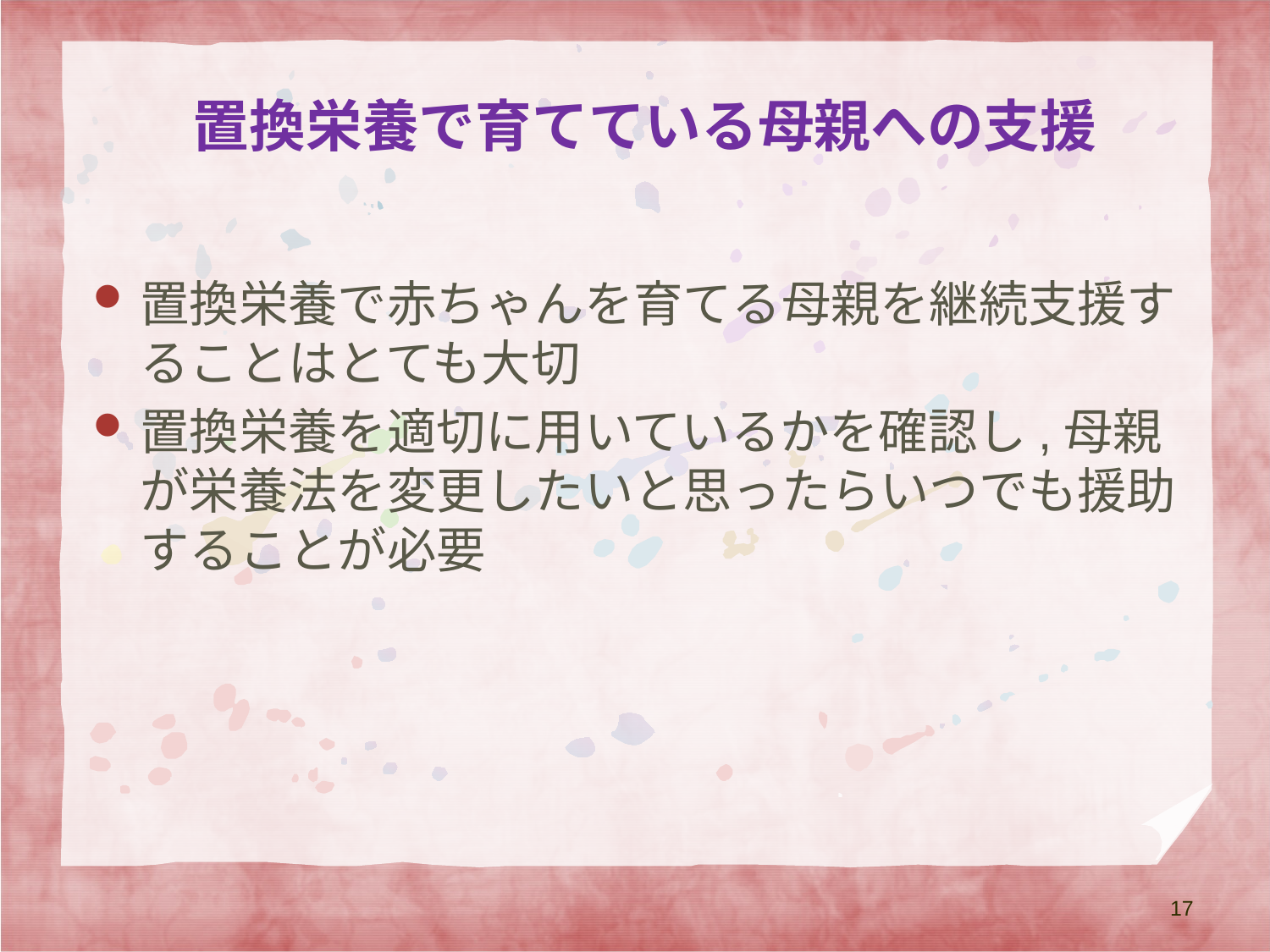

置換栄養で育てている母親への支援
置換栄養で赤ちゃんを育てる母親を継続支援することはとても大切
置換栄養を適切に用いているかを確認し,母親が栄養法を変更したいと思ったらいつでも援助することが必要

17